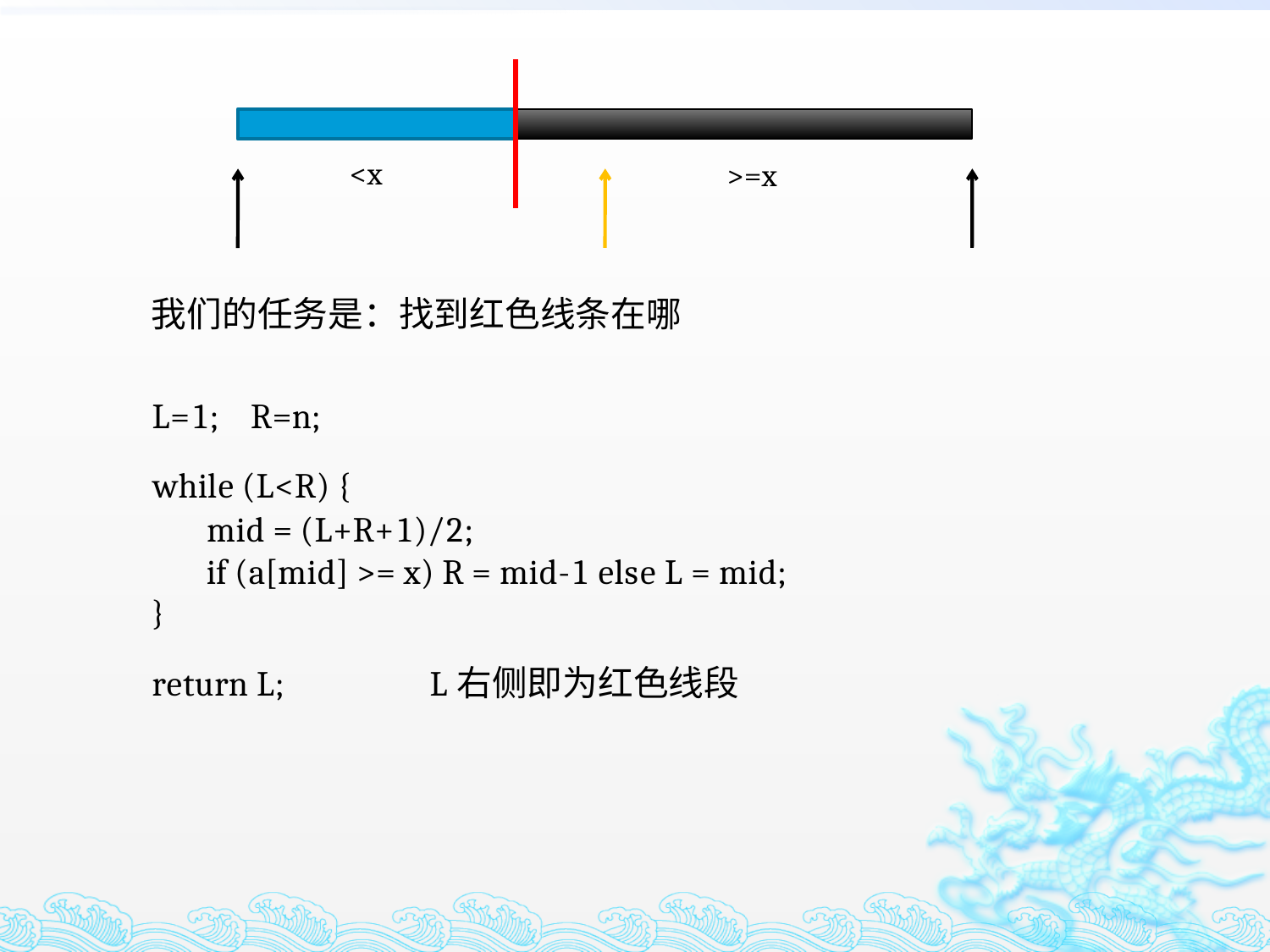

<x
>=x
我们的任务是：找到红色线条在哪
L=1;    R=n;
while (L<R) {

}

       mid = (L+R+1)/2;
       if (a[mid] >= x) R = mid-1 else L = mid;

return L;
L右侧即为红色线段